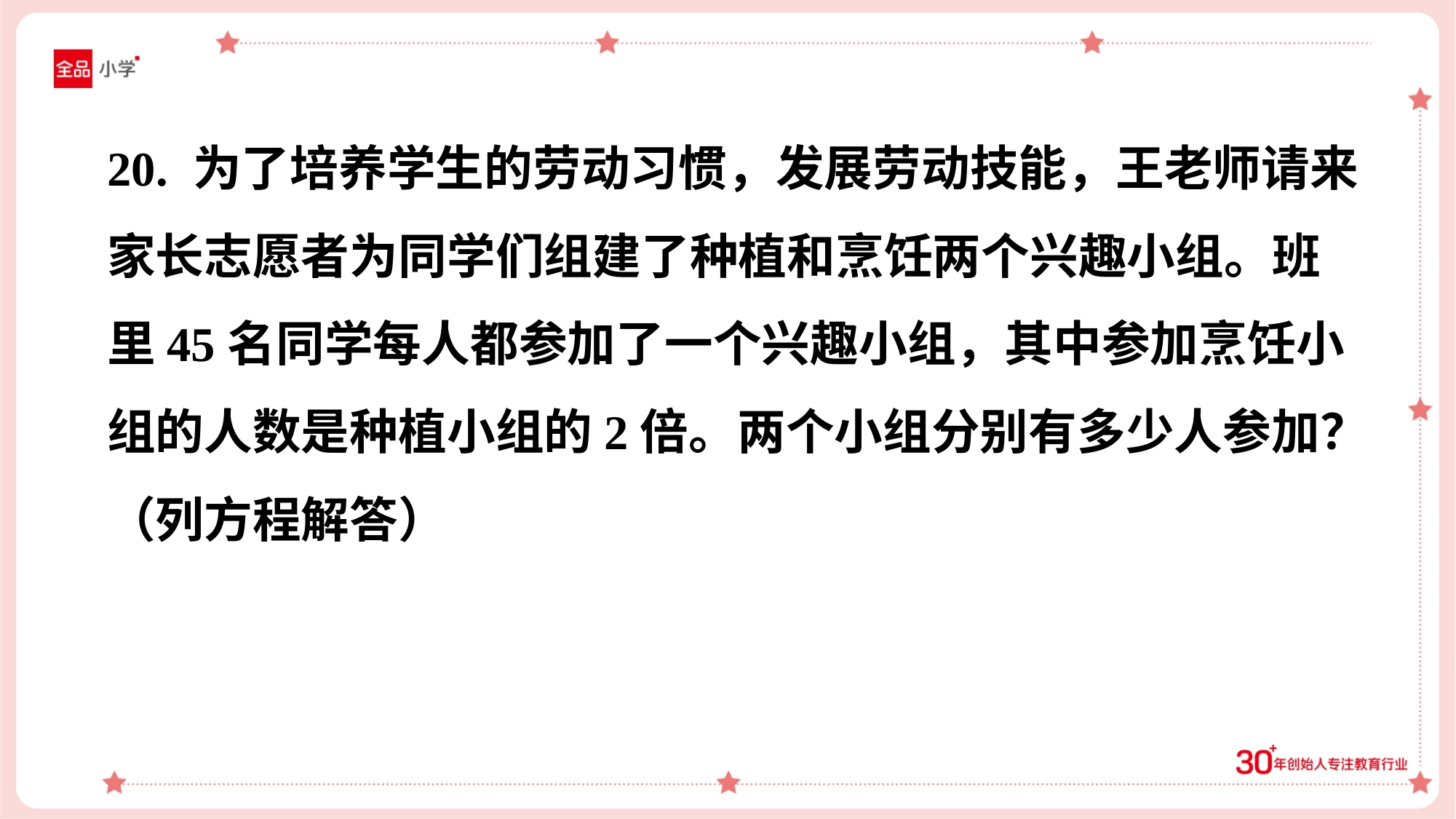

20. 为了培养学生的劳动习惯，发展劳动技能，王老师请来
家长志愿者为同学们组建了种植和烹饪两个兴趣小组。班
里45名同学每人都参加了一个兴趣小组，其中参加烹饪小
组的人数是种植小组的2倍。两个小组分别有多少人参加？
（列方程解答）